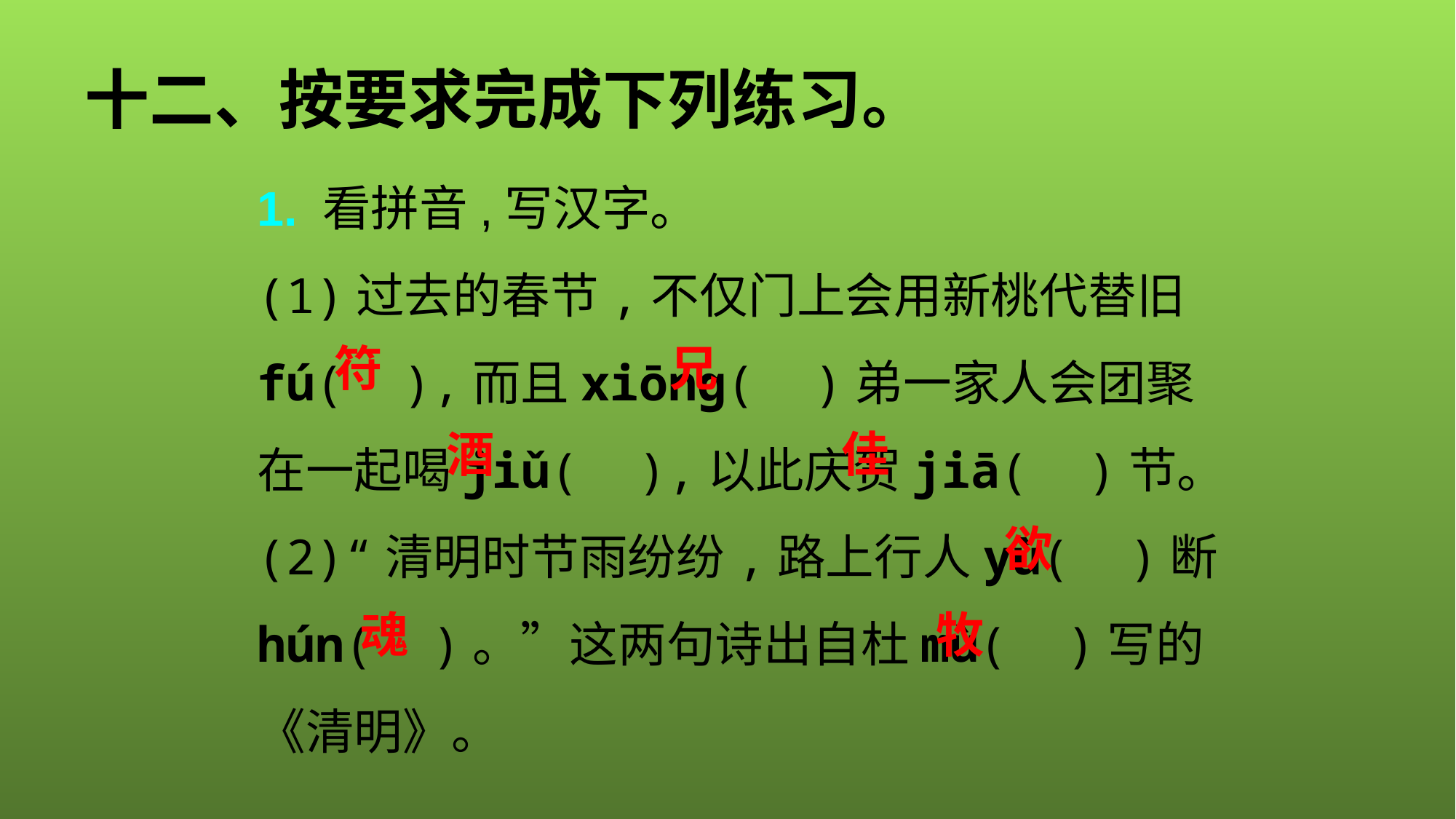

十二、按要求完成下列练习。
1. 看拼音,写汉字。
(1)过去的春节,不仅门上会用新桃代替旧fú(  ),而且xiōnɡ(  )弟一家人会团聚在一起喝jiǔ(  ),以此庆贺jiā(  )节。
(2)“清明时节雨纷纷,路上行人yù(  )断hún(  )。”这两句诗出自杜mù(  )写的《清明》。
符
兄
酒
佳
欲
魂
牧